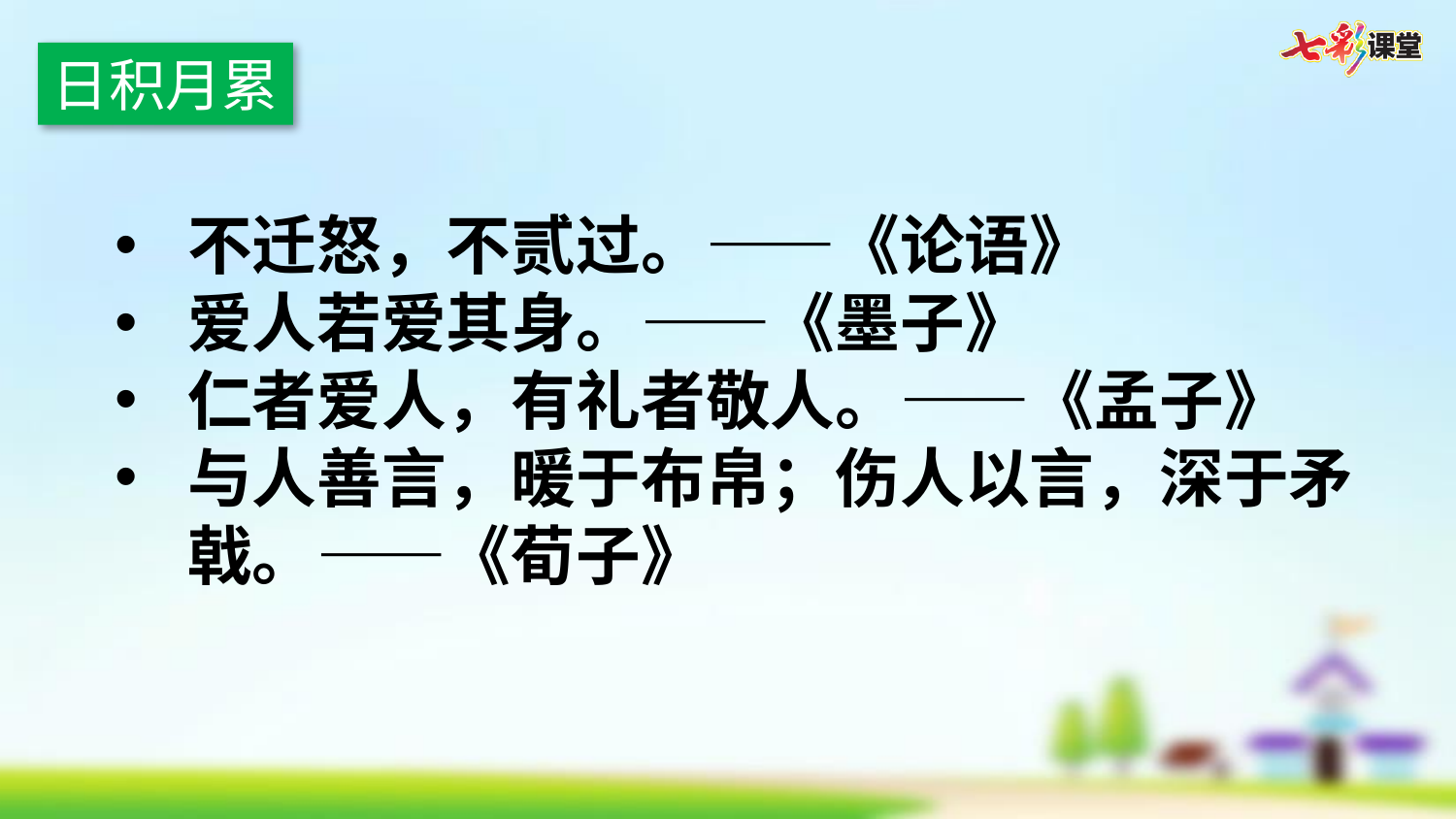

日积月累
不迁怒，不贰过。——《论语》
爱人若爱其身。——《墨子》
仁者爱人，有礼者敬人。——《孟子》
与人善言，暖于布帛；伤人以言，深于矛戟。——《荀子》